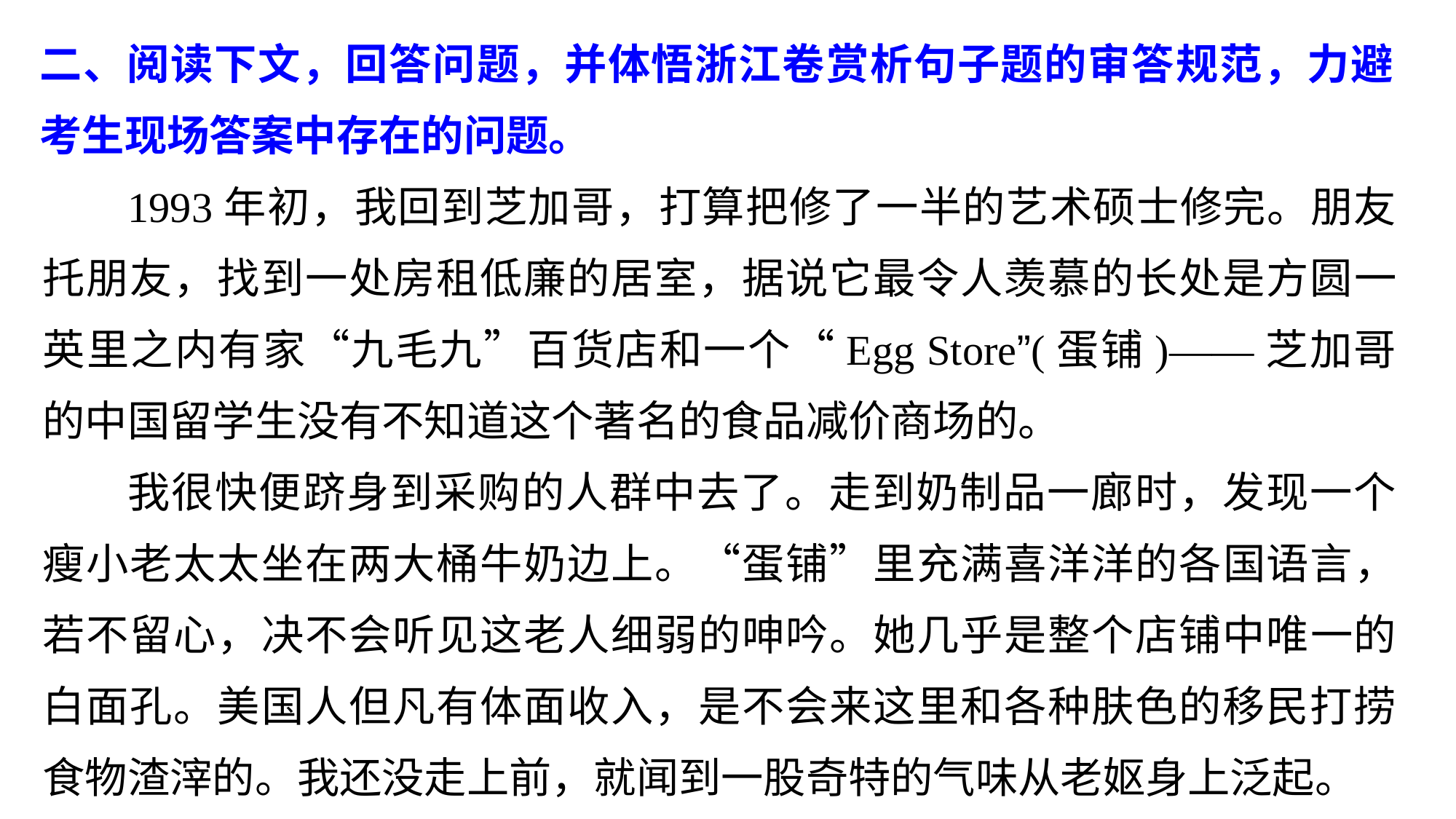

二、阅读下文，回答问题，并体悟浙江卷赏析句子题的审答规范，力避考生现场答案中存在的问题。
1993年初，我回到芝加哥，打算把修了一半的艺术硕士修完。朋友托朋友，找到一处房租低廉的居室，据说它最令人羡慕的长处是方圆一英里之内有家“九毛九”百货店和一个“Egg Store”(蛋铺)——芝加哥的中国留学生没有不知道这个著名的食品减价商场的。
我很快便跻身到采购的人群中去了。走到奶制品一廊时，发现一个瘦小老太太坐在两大桶牛奶边上。“蛋铺”里充满喜洋洋的各国语言，若不留心，决不会听见这老人细弱的呻吟。她几乎是整个店铺中唯一的白面孔。美国人但凡有体面收入，是不会来这里和各种肤色的移民打捞食物渣滓的。我还没走上前，就闻到一股奇特的气味从老妪身上泛起。